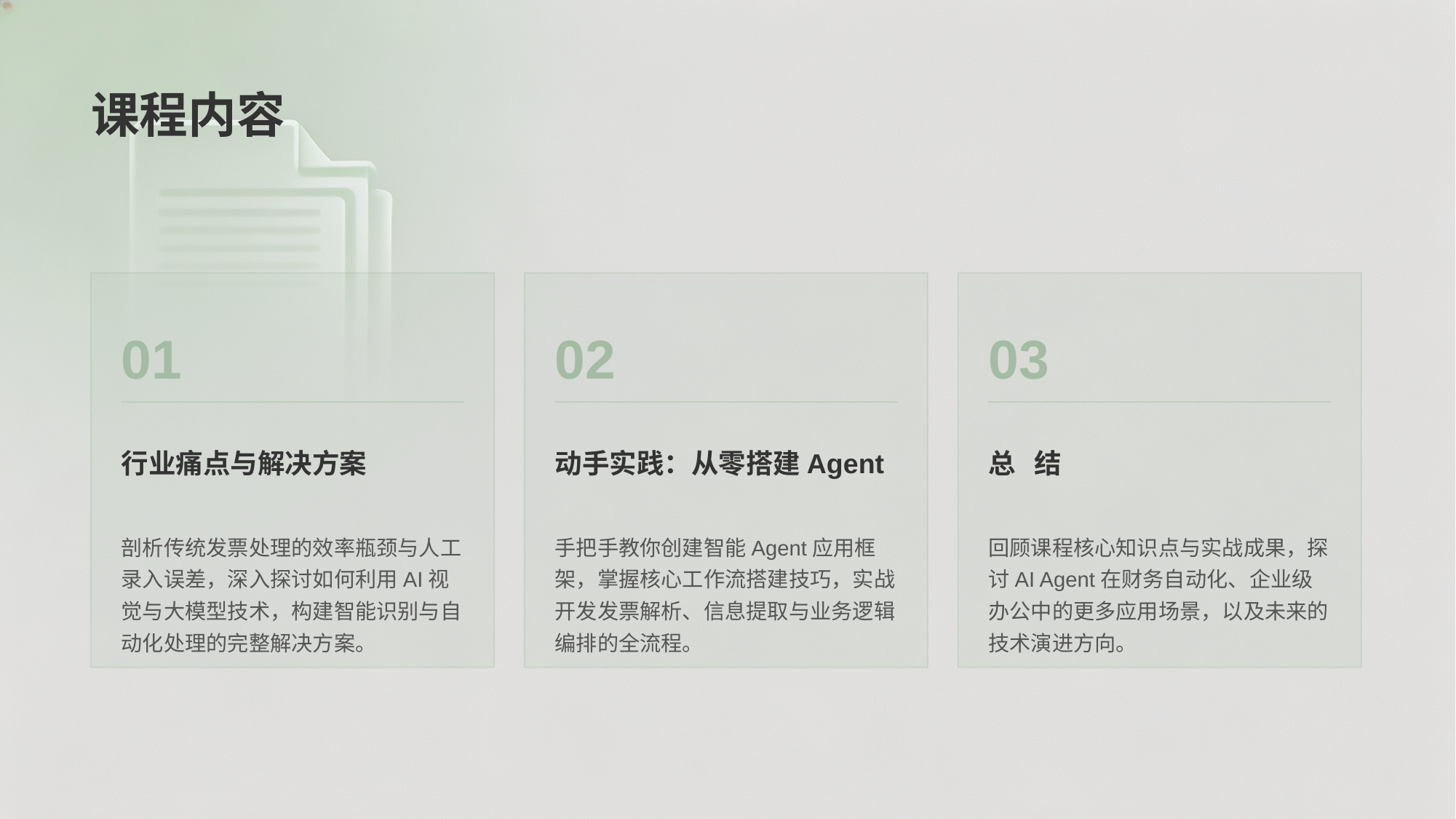

课程内容

01
02
03
行业痛点与解决方案
动手实践：从零搭建Agent
总   结
剖析传统发票处理的效率瓶颈与人工录入误差，深入探讨如何利用AI视觉与大模型技术，构建智能识别与自动化处理的完整解决方案。
手把手教你创建智能Agent应用框架，掌握核心工作流搭建技巧，实战开发发票解析、信息提取与业务逻辑编排的全流程。
回顾课程核心知识点与实战成果，探讨AI Agent在财务自动化、企业级办公中的更多应用场景，以及未来的技术演进方向。